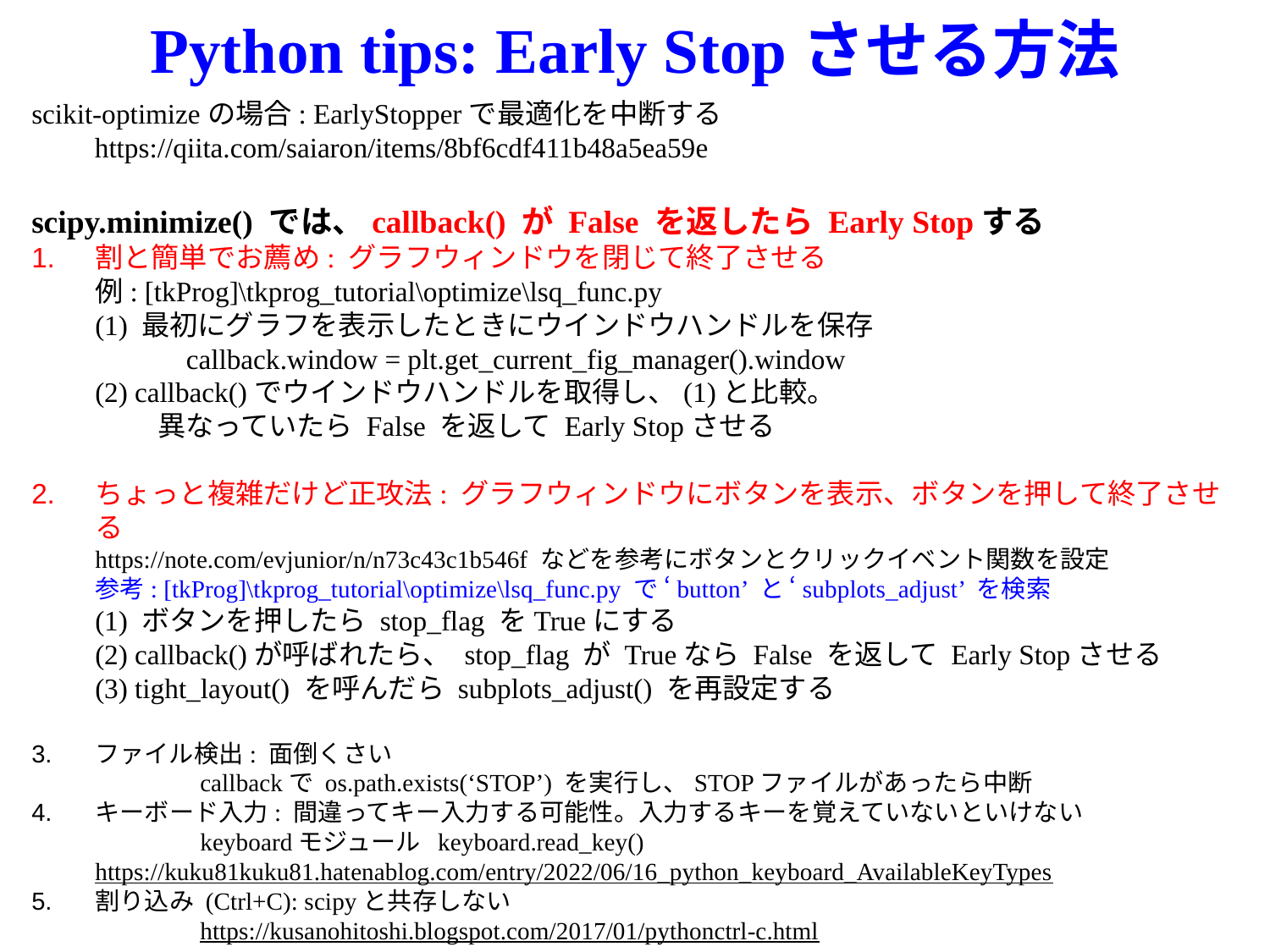

Python tips: Early Stopさせる方法
scikit-optimizeの場合: EarlyStopperで最適化を中断する
　　https://qiita.com/saiaron/items/8bf6cdf411b48a5ea59e

scipy.minimize() では、callback() が False を返したら Early Stopする
割と簡単でお薦め: グラフウィンドウを閉じて終了させる
例: [tkProg]\tkprog_tutorial\optimize\lsq_func.py
(1) 最初にグラフを表示したときにウインドウハンドルを保存
　　　callback.window = plt.get_current_fig_manager().window
(2) callback()でウインドウハンドルを取得し、(1)と比較。
　　 異なっていたら False を返して Early Stopさせる
ちょっと複雑だけど正攻法: グラフウィンドウにボタンを表示、ボタンを押して終了させる
https://note.com/evjunior/n/n73c43c1b546f などを参考にボタンとクリックイベント関数を設定
参考: [tkProg]\tkprog_tutorial\optimize\lsq_func.py で ‘button’ と ‘subplots_adjust’ を検索
(1) ボタンを押したら stop_flag をTrueにする
(2) callback()が呼ばれたら、 stop_flag が Trueなら False を返して Early Stopさせる
(3) tight_layout() を呼んだら subplots_adjust() を再設定する
ファイル検出: 面倒くさい
　　　　callbackで os.path.exists(‘STOP’) を実行し、STOPファイルがあったら中断
キーボード入力: 間違ってキー入力する可能性。入力するキーを覚えていないといけない
　　　　keyboardモジュール  keyboard.read_key()
https://kuku81kuku81.hatenablog.com/entry/2022/06/16_python_keyboard_AvailableKeyTypes
割り込み (Ctrl+C): scipyと共存しない
　　　　https://kusanohitoshi.blogspot.com/2017/01/pythonctrl-c.html